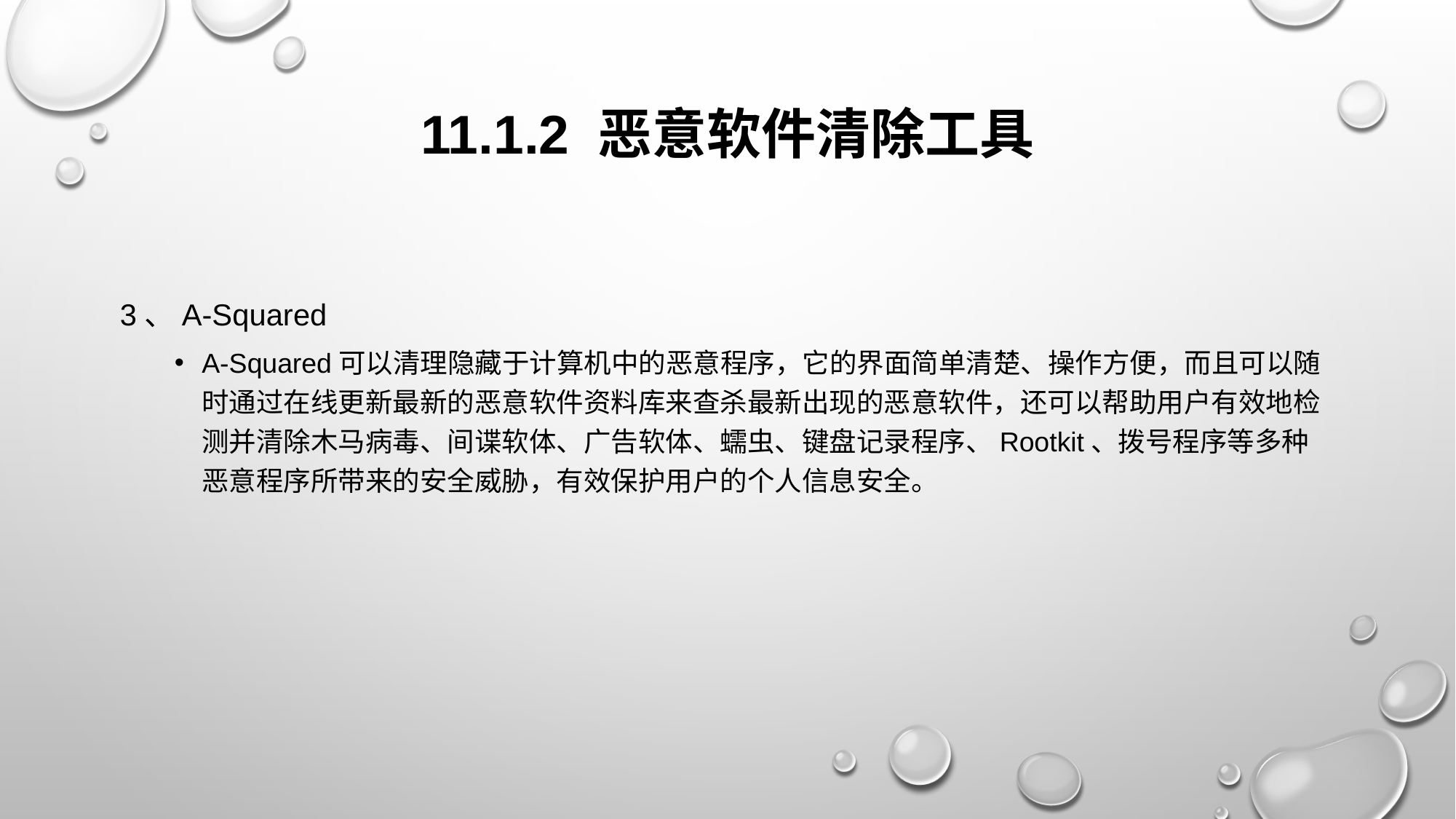

# 11.1.2 恶意软件清除工具
3、A-Squared
A-Squared可以清理隐藏于计算机中的恶意程序，它的界面简单清楚、操作方便，而且可以随时通过在线更新最新的恶意软件资料库来查杀最新出现的恶意软件，还可以帮助用户有效地检测并清除木马病毒、间谍软体、广告软体、蠕虫、键盘记录程序、Rootkit、拨号程序等多种恶意程序所带来的安全威胁，有效保护用户的个人信息安全。